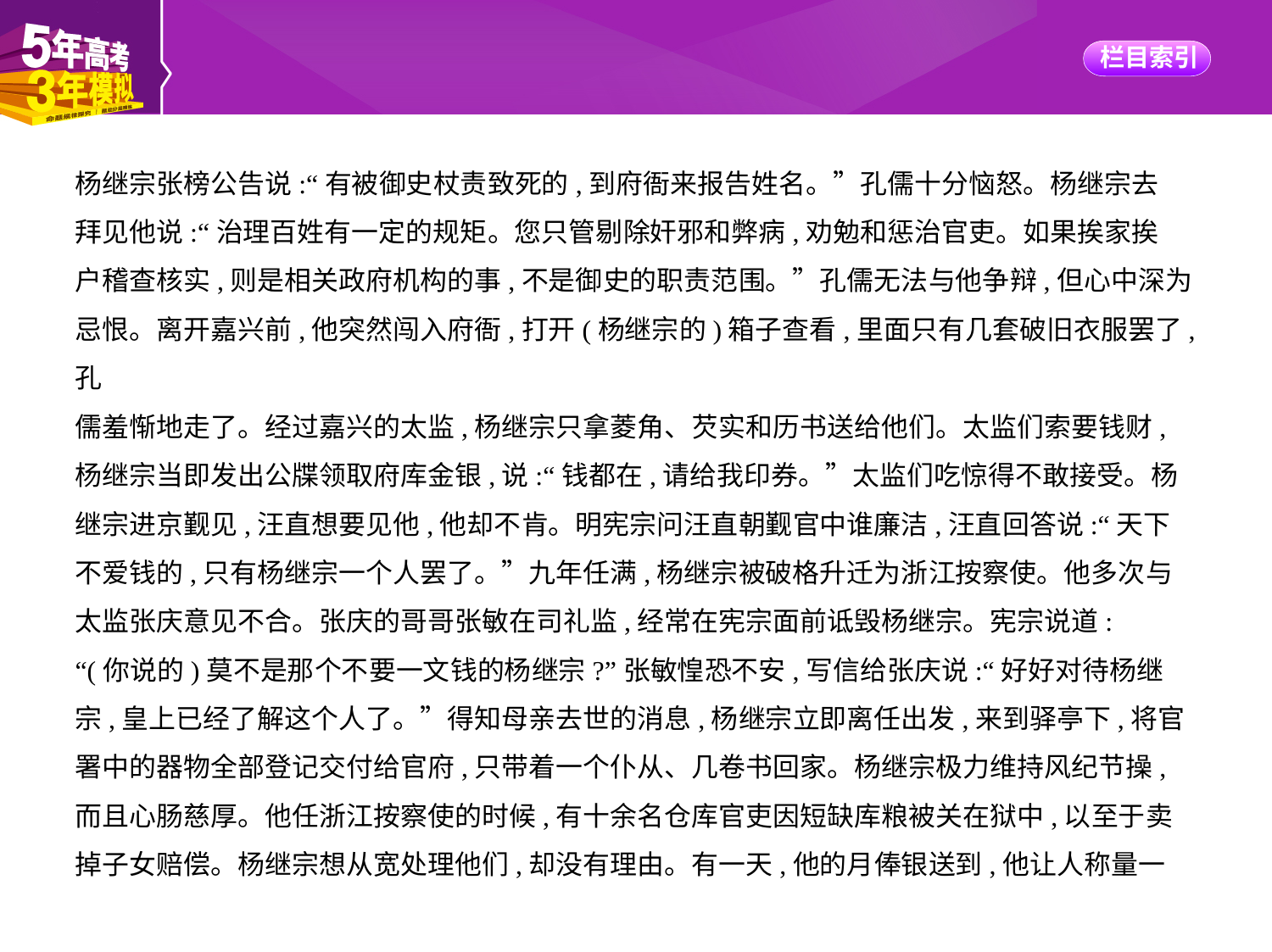

杨继宗张榜公告说:“有被御史杖责致死的,到府衙来报告姓名。”孔儒十分恼怒。杨继宗去
拜见他说:“治理百姓有一定的规矩。您只管剔除奸邪和弊病,劝勉和惩治官吏。如果挨家挨
户稽查核实,则是相关政府机构的事,不是御史的职责范围。”孔儒无法与他争辩,但心中深为
忌恨。离开嘉兴前,他突然闯入府衙,打开(杨继宗的)箱子查看,里面只有几套破旧衣服罢了,孔
儒羞惭地走了。经过嘉兴的太监,杨继宗只拿菱角、芡实和历书送给他们。太监们索要钱财,
杨继宗当即发出公牒领取府库金银,说:“钱都在,请给我印券。”太监们吃惊得不敢接受。杨
继宗进京觐见,汪直想要见他,他却不肯。明宪宗问汪直朝觐官中谁廉洁,汪直回答说:“天下
不爱钱的,只有杨继宗一个人罢了。”九年任满,杨继宗被破格升迁为浙江按察使。他多次与
太监张庆意见不合。张庆的哥哥张敏在司礼监,经常在宪宗面前诋毁杨继宗。宪宗说道:
“(你说的)莫不是那个不要一文钱的杨继宗?”张敏惶恐不安,写信给张庆说:“好好对待杨继
宗,皇上已经了解这个人了。”得知母亲去世的消息,杨继宗立即离任出发,来到驿亭下,将官
署中的器物全部登记交付给官府,只带着一个仆从、几卷书回家。杨继宗极力维持风纪节操,
而且心肠慈厚。他任浙江按察使的时候,有十余名仓库官吏因短缺库粮被关在狱中,以至于卖
掉子女赔偿。杨继宗想从宽处理他们,却没有理由。有一天,他的月俸银送到,他让人称量一